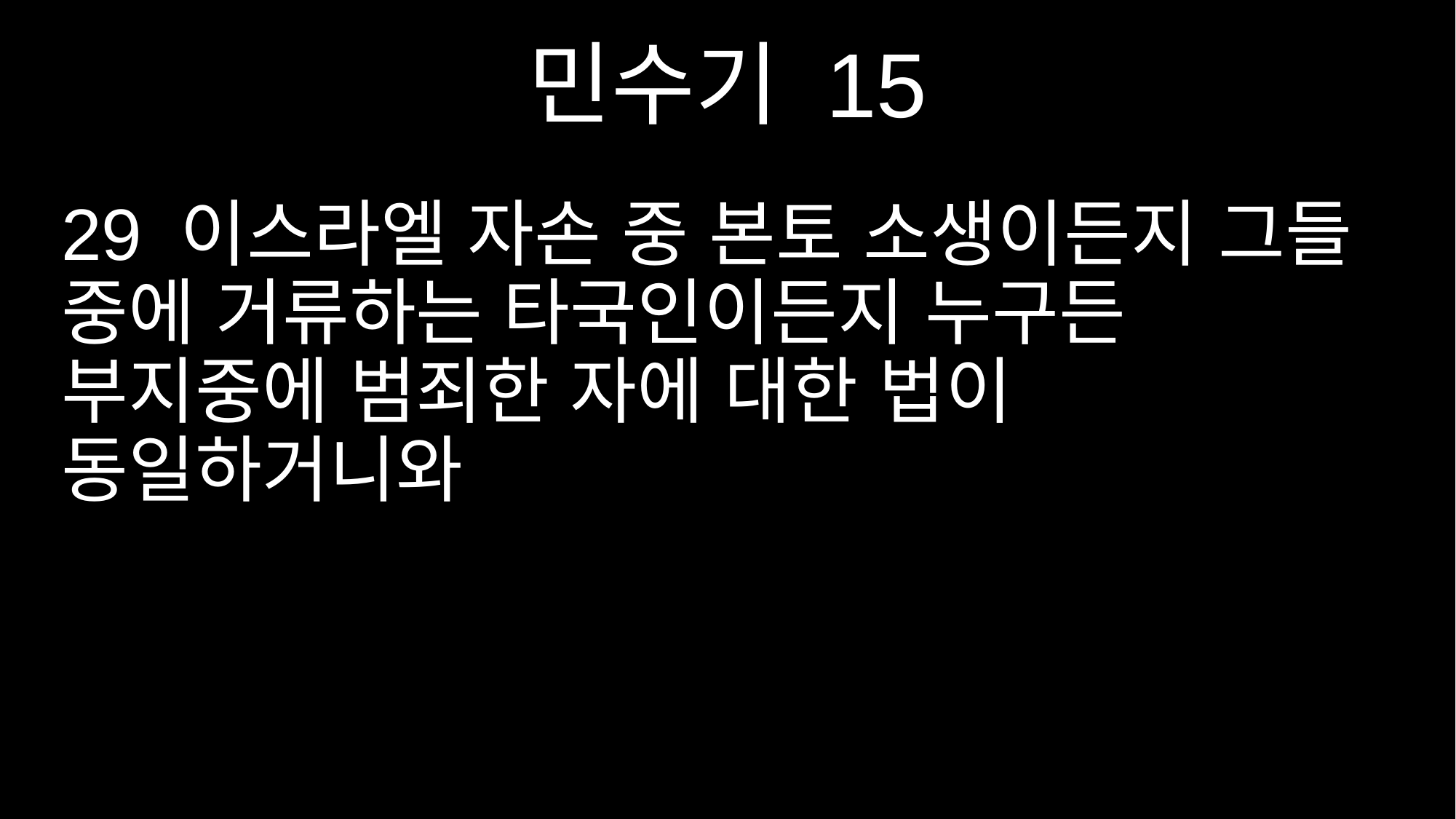

민수기 15
29 이스라엘 자손 중 본토 소생이든지 그들 중에 거류하는 타국인이든지 누구든 부지중에 범죄한 자에 대한 법이 동일하거니와